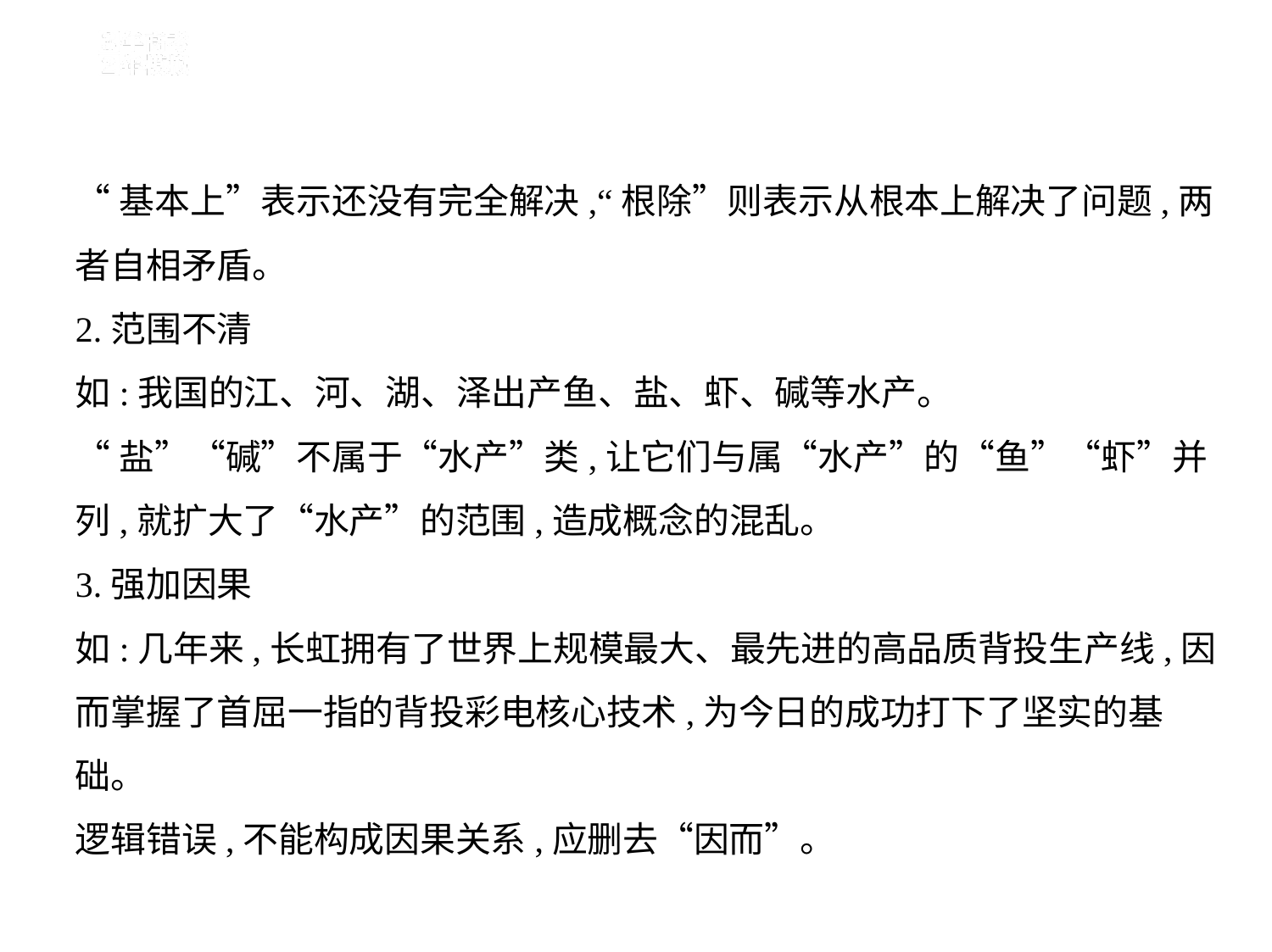

“基本上”表示还没有完全解决,“根除”则表示从根本上解决了问题,两
者自相矛盾。
2.范围不清
如:我国的江、河、湖、泽出产鱼、盐、虾、碱等水产。
“盐”“碱”不属于“水产”类,让它们与属“水产”的“鱼”“虾”并
列,就扩大了“水产”的范围,造成概念的混乱。
3.强加因果
如:几年来,长虹拥有了世界上规模最大、最先进的高品质背投生产线,因
而掌握了首屈一指的背投彩电核心技术,为今日的成功打下了坚实的基
础。
逻辑错误,不能构成因果关系,应删去“因而”。